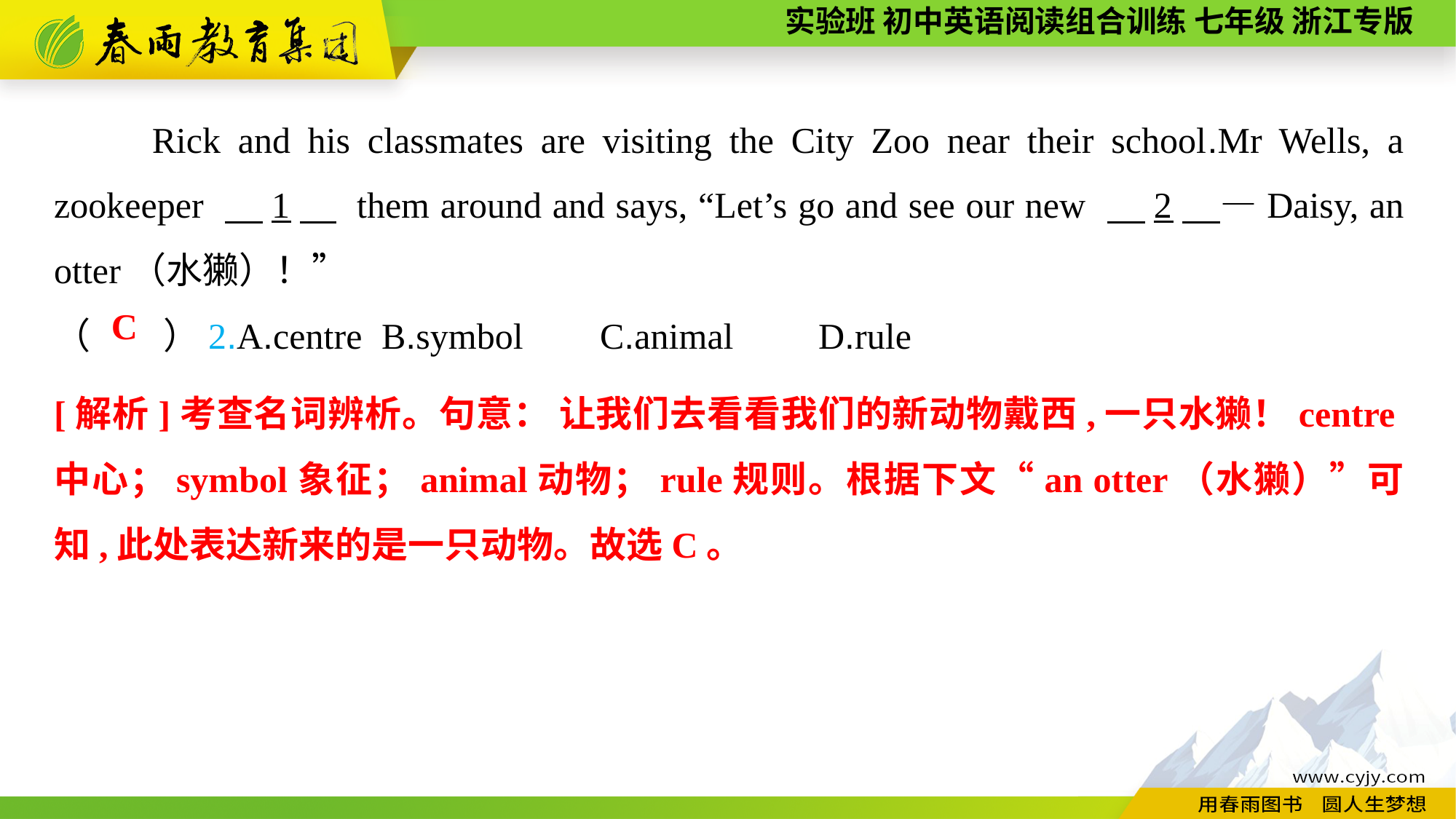

Rick and his classmates are visiting the City Zoo near their school.Mr Wells, a zookeeper 　1　 them around and says, “Let’s go and see our new 　2　—Daisy, an otter（水獭）！”
（　　）2.A.centre	B.symbol	C.animal	D.rule
C
[解析]考查名词辨析。句意： 让我们去看看我们的新动物戴西,一只水獭！centre中心；symbol象征；animal动物；rule规则。根据下文“an otter（水獭）”可知,此处表达新来的是一只动物。故选C。